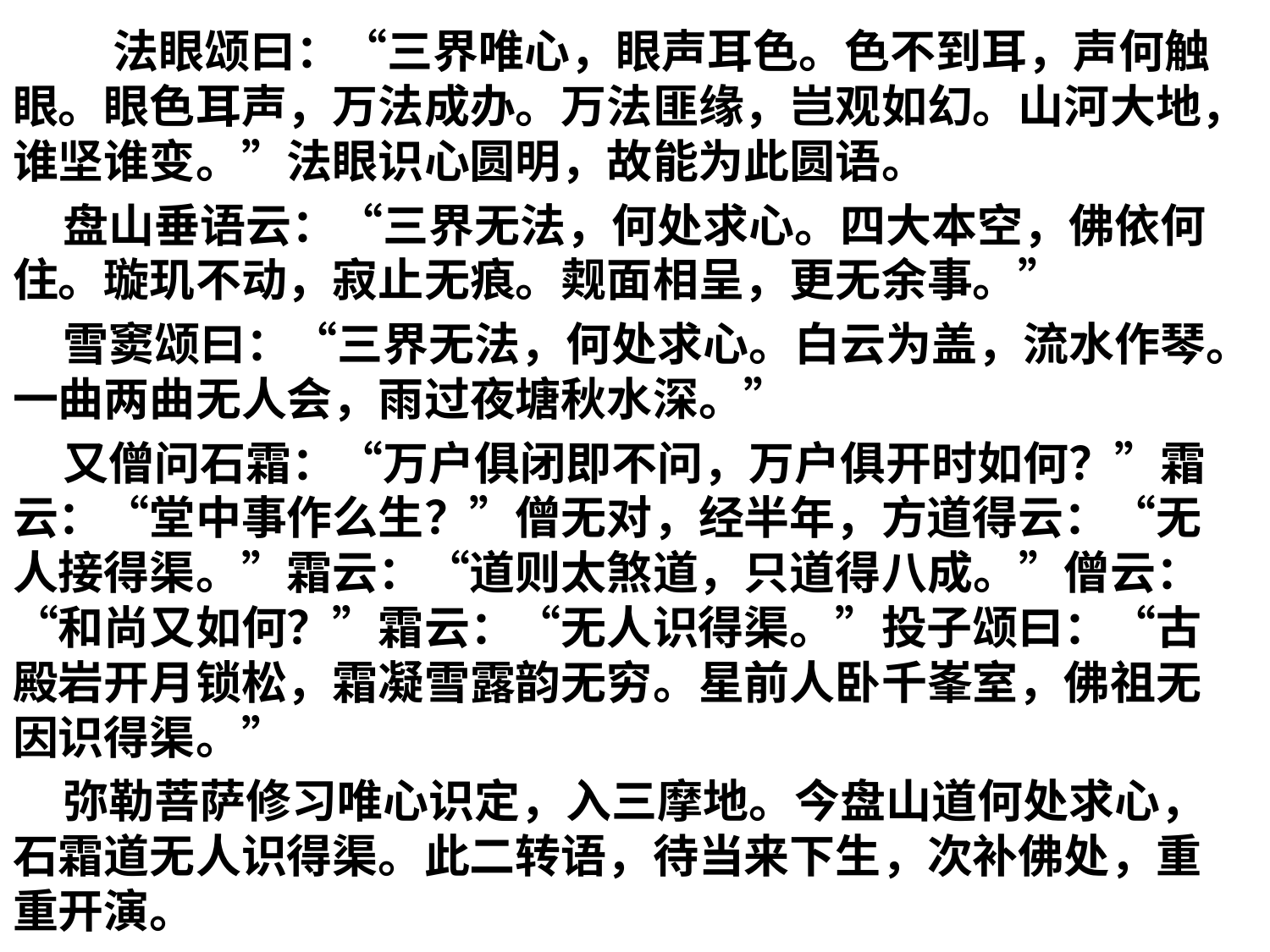

法眼颂曰：“三界唯心，眼声耳色。色不到耳，声何触眼。眼色耳声，万法成办。万法匪缘，岂观如幻。山河大地，谁坚谁变。”法眼识心圆明，故能为此圆语。
    盘山垂语云：“三界无法，何处求心。四大本空，佛依何住。璇玑不动，寂止无㾗。觌面相呈，更无余事。”
    雪窦颂曰：“三界无法，何处求心。白云为盖，流水作琴。一曲两曲无人会，雨过夜塘秋水深。”
    又僧问石霜：“万户俱闭即不问，万户俱开时如何？”霜云：“堂中事作么生？”僧无对，经半年，方道得云：“无人接得渠。”霜云：“道则太煞道，只道得八成。”僧云：“和尚又如何？”霜云：“无人识得渠。”投子颂曰：“古殿岩开月锁松，霜凝雪露韵无穷。星前人卧千峯室，佛祖无因识得渠。”
    弥勒菩萨修习唯心识定，入三摩地。今盘山道何处求心，石霜道无人识得渠。此二转语，待当来下生，次补佛处，重重开演。